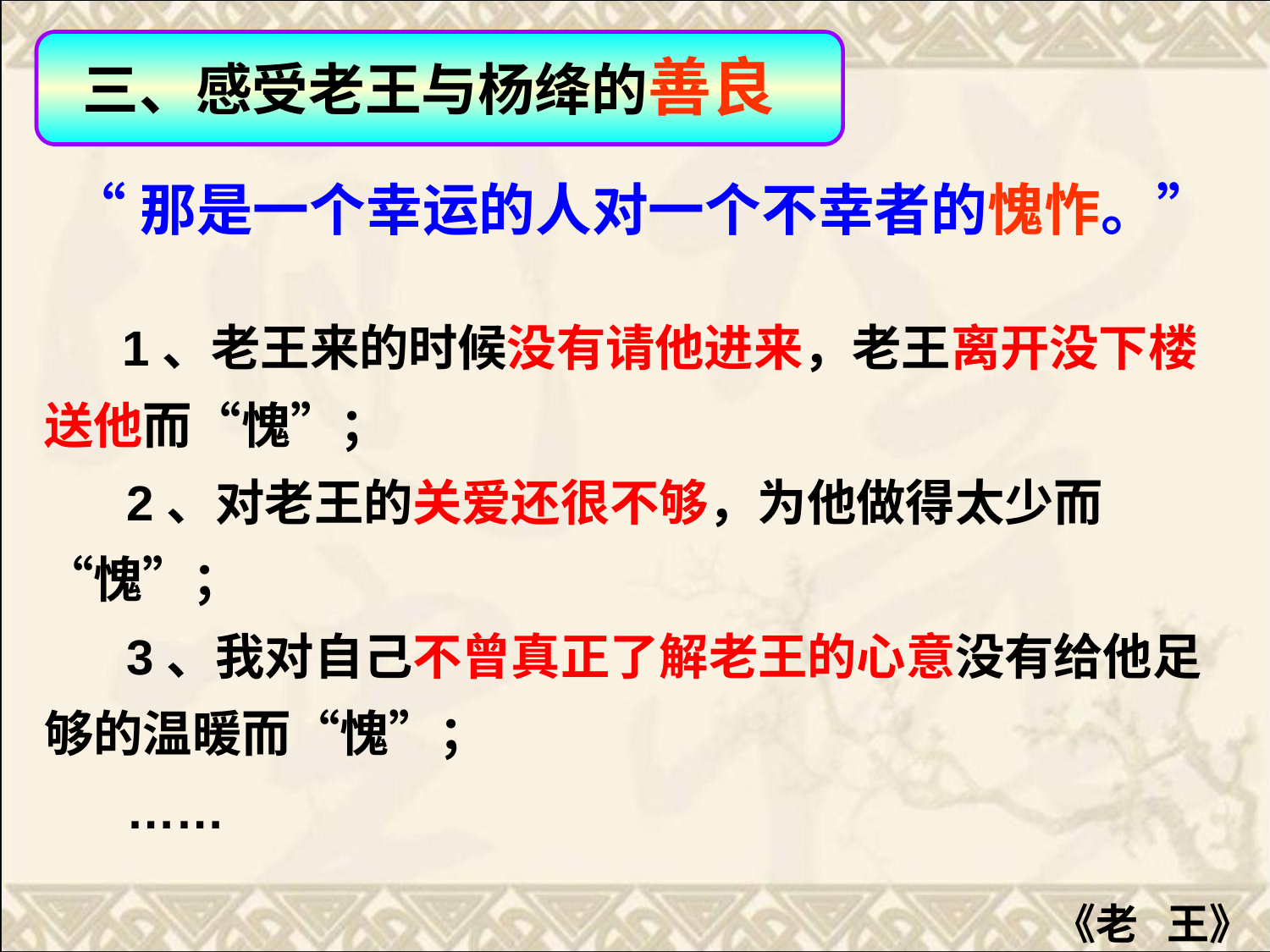

三、感受老王与杨绛的善良
  “那是一个幸运的人对一个不幸者的愧怍。”

     1、老王来的时候没有请他进来，老王离开没下楼送他而“愧”；
      2、对老王的关爱还很不够，为他做得太少而“愧”；
      3、我对自己不曾真正了解老王的心意没有给他足够的温暖而“愧”；
      ……
《老   王》